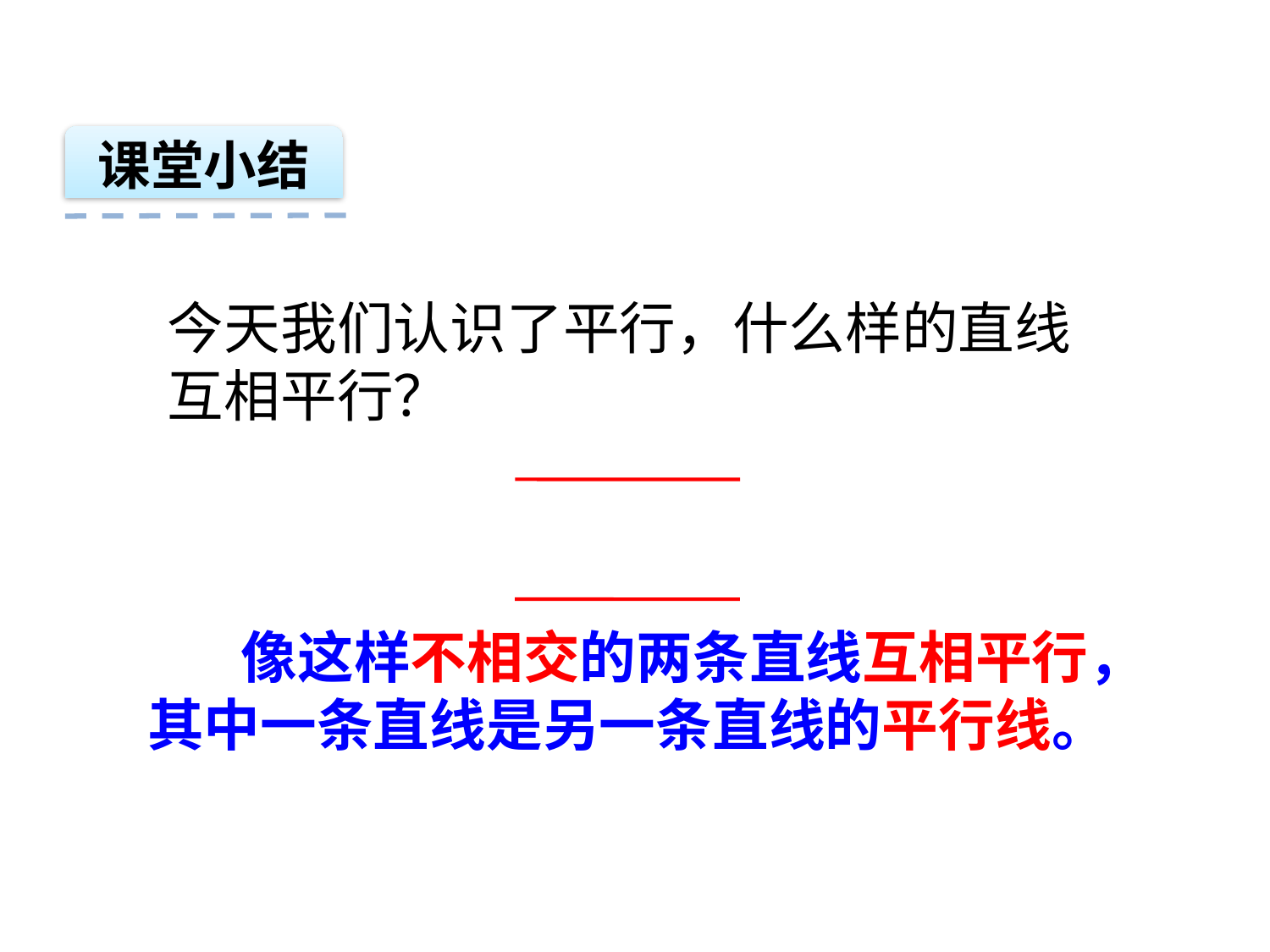

课堂小结
今天我们认识了平行，什么样的直线互相平行？

          像这样不相交的两条直线互相平行，其中一条直线是另一条直线的平行线。